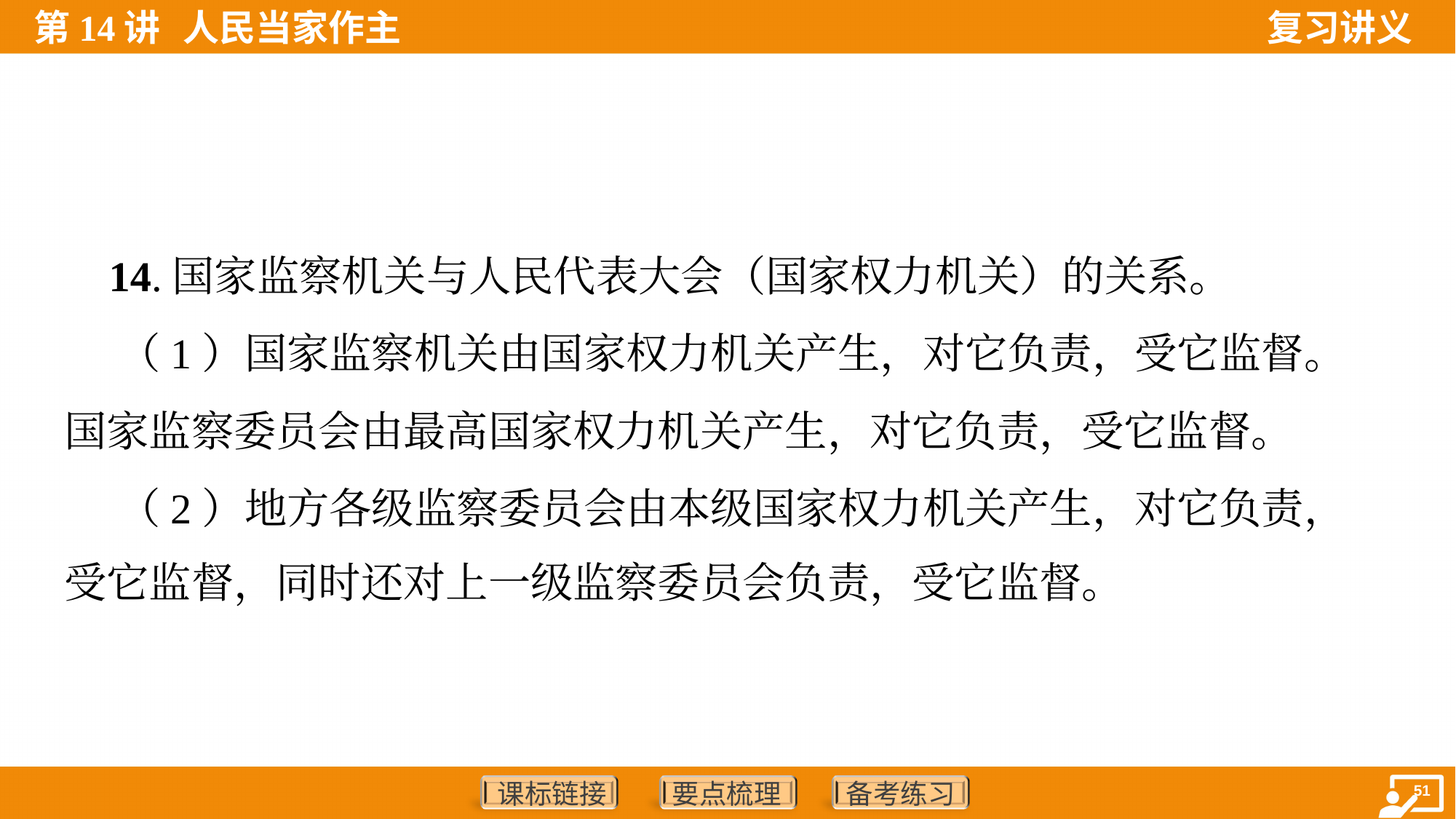

14.国家监察机关与人民代表大会（国家权力机关）的关系。
    （1）国家监察机关由国家权力机关产生，对它负责，受它监督。
国家监察委员会由最高国家权力机关产生，对它负责，受它监督。
    （2）地方各级监察委员会由本级国家权力机关产生，对它负责，
受它监督，同时还对上一级监察委员会负责，受它监督。